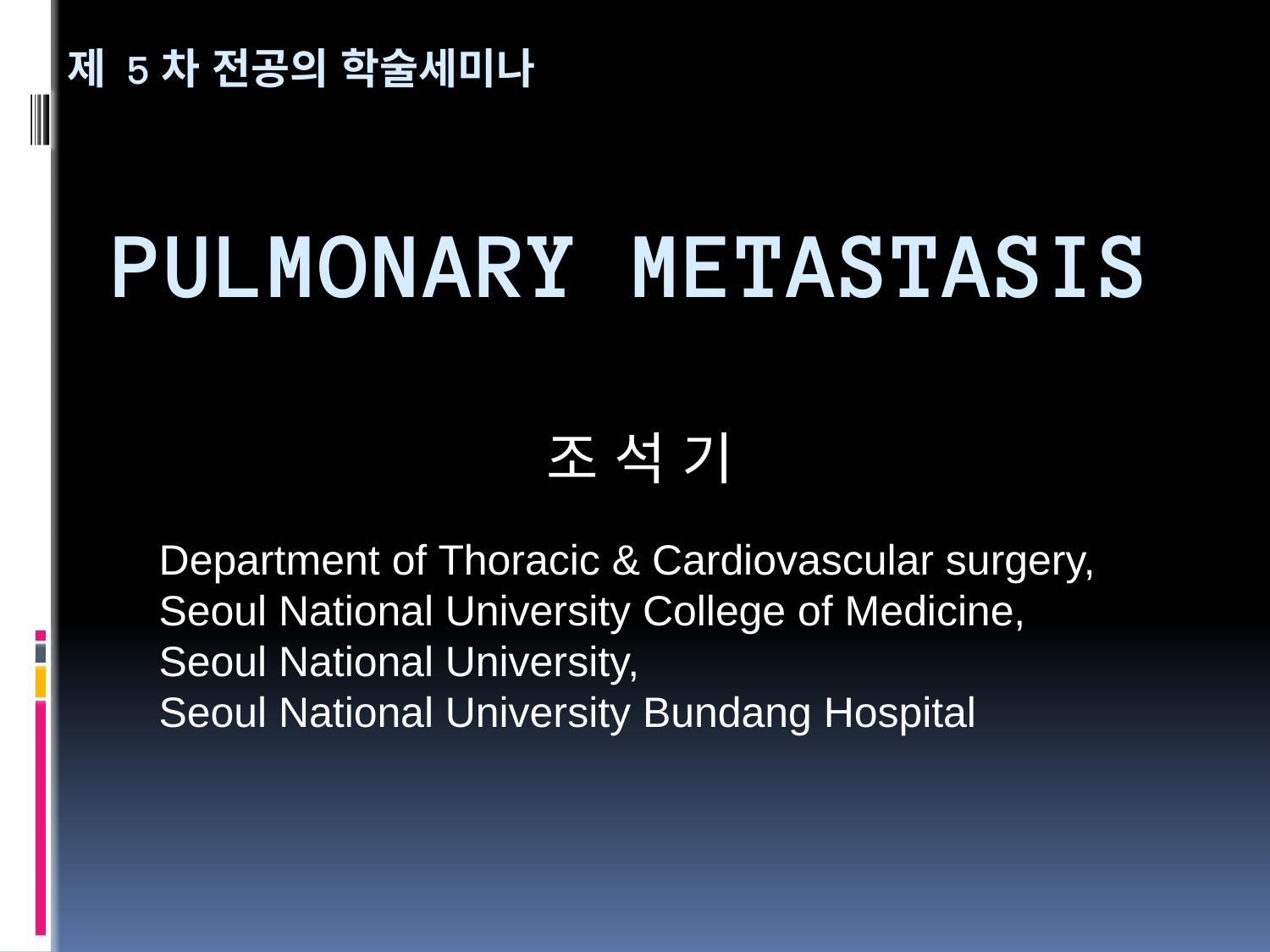

제 5차 전공의 학술세미나
# Pulmonary metastasis
조 석 기

Department of Thoracic & Cardiovascular surgery, Seoul National University College of Medicine,
Seoul National University,
Seoul National University Bundang Hospital